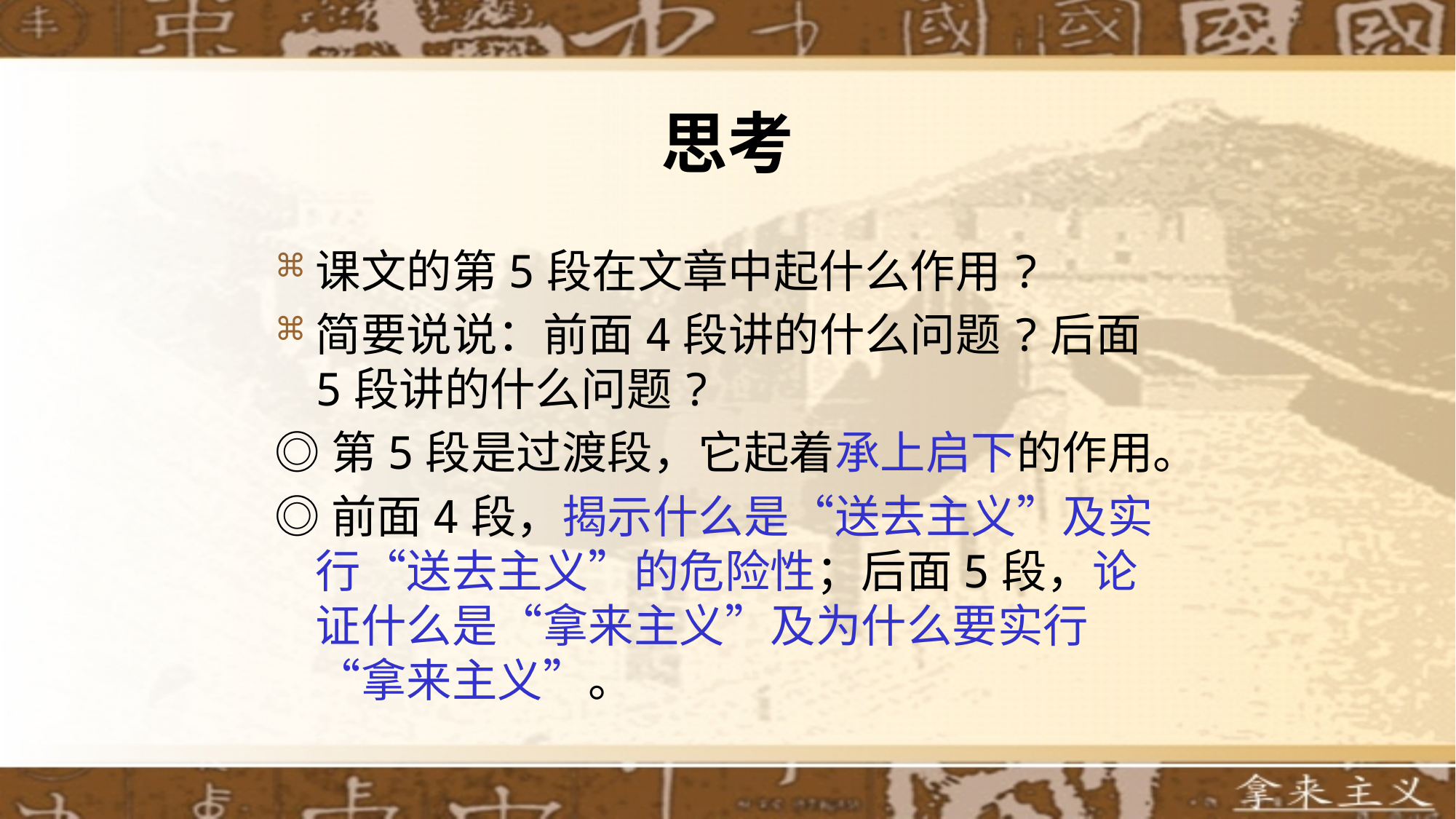

# 思考
课文的第5段在文章中起什么作用?
简要说说：前面4段讲的什么问题?后面5段讲的什么问题?
◎第5段是过渡段，它起着承上启下的作用。
◎前面4段，揭示什么是“送去主义”及实行“送去主义”的危险性；后面5段，论证什么是“拿来主义”及为什么要实行“拿来主义”。